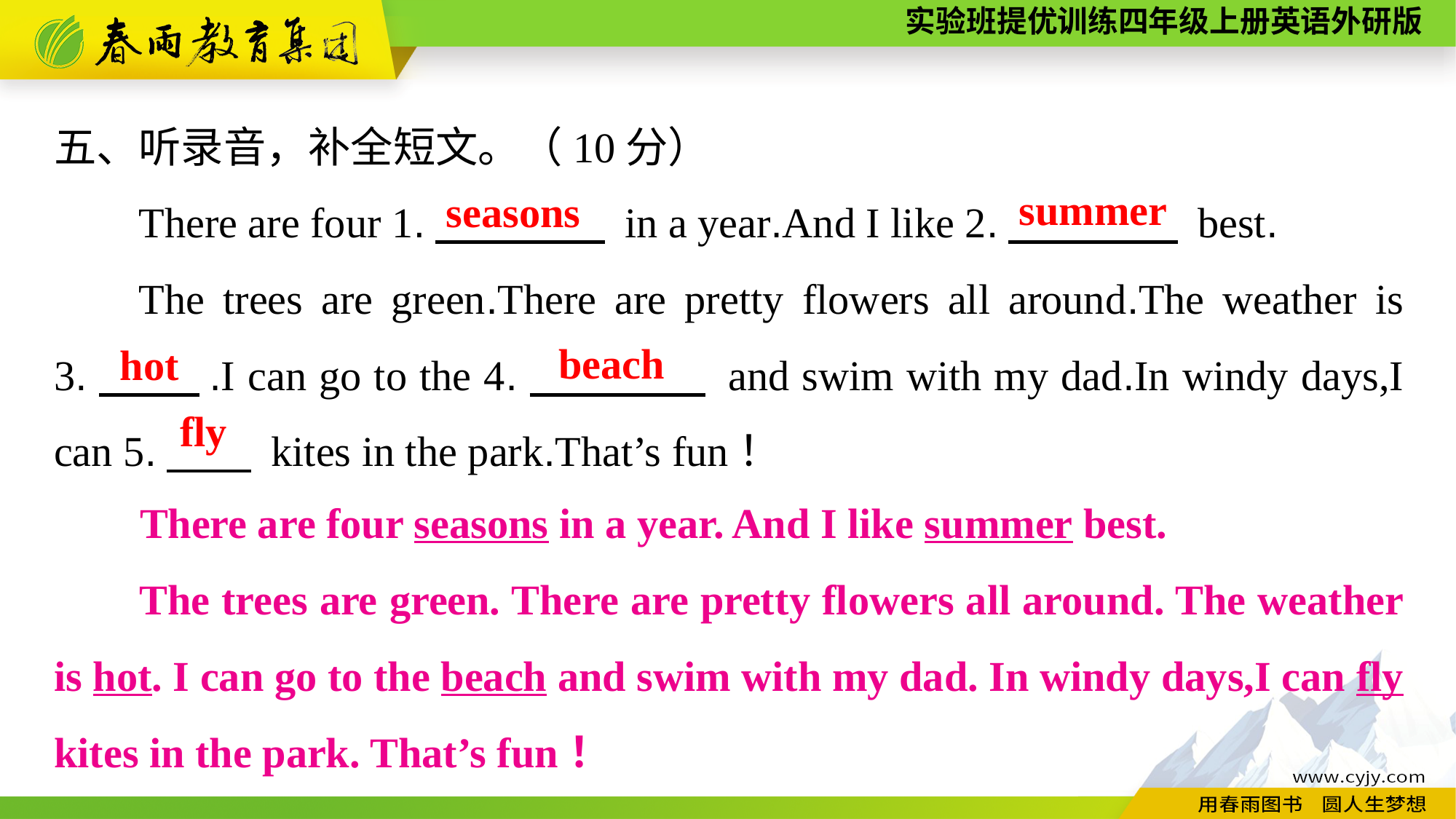

五、听录音，补全短文。（10分）
There are four 1.　　　　 in a year.And I like 2.　　　　 best.
The trees are green.There are pretty flowers all around.The weather is 3.　　 .I can go to the 4.　　　　 and swim with my dad.In windy days,I can 5.　　 kites in the park.That’s fun！
summer
seasons
beach
hot
fly
There are four seasons in a year. And I like summer best.
The trees are green. There are pretty flowers all around. The weather is hot. I can go to the beach and swim with my dad. In windy days,I can fly kites in the park. That’s fun！